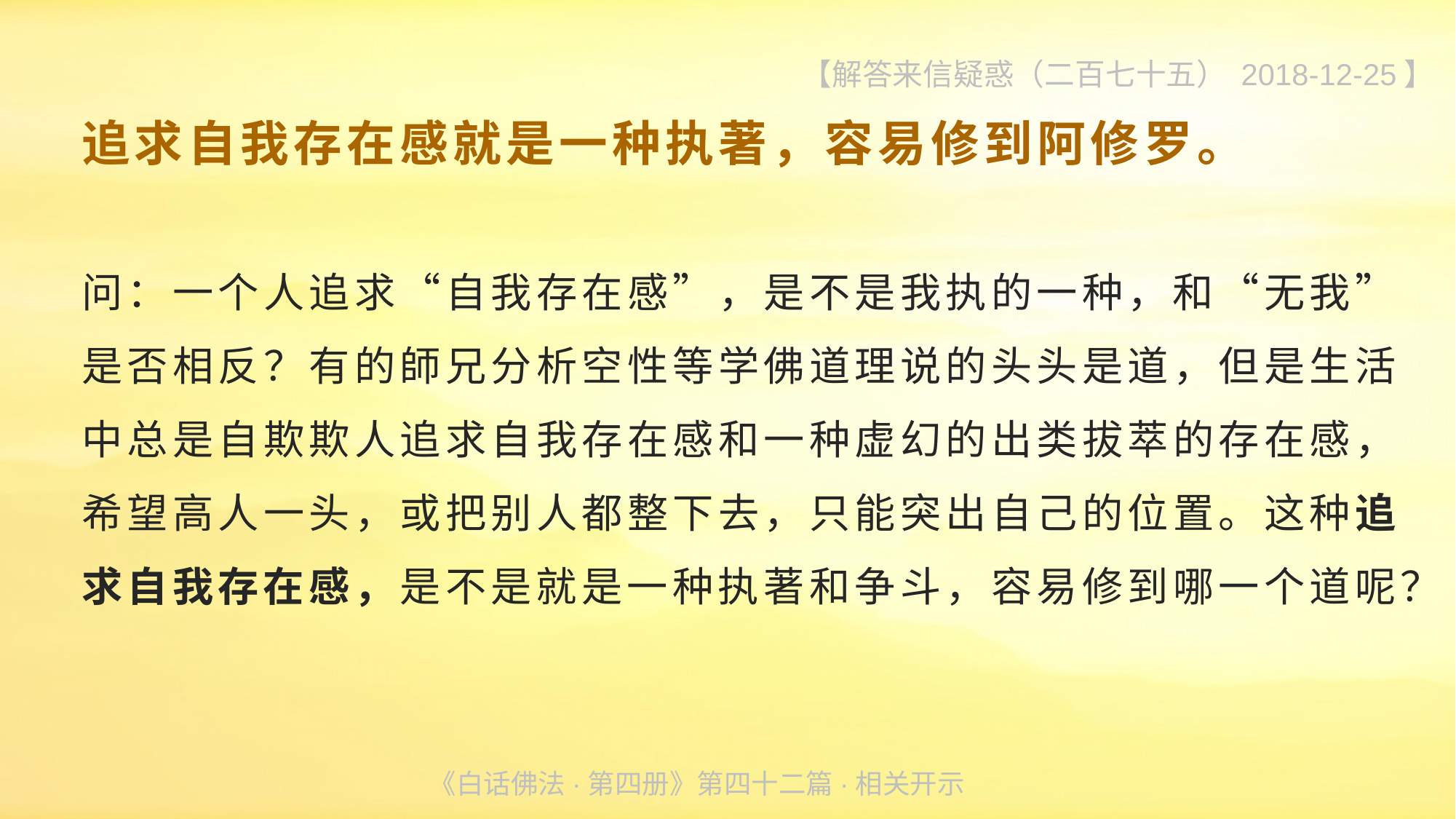

【解答来信疑惑（二百七十五） 2018-12-25】
追求自我存在感就是一种执著，容易修到阿修罗。

问：一个人追求“自我存在感”，是不是我执的一种，和“无我”是否相反？有的師兄分析空性等学佛道理说的头头是道，但是生活中总是自欺欺人追求自我存在感和一种虚幻的出类拔萃的存在感，希望高人一头，或把别人都整下去，只能突出自己的位置。这种追求自我存在感，是不是就是一种执著和争斗，容易修到哪一个道呢？

《白话佛法·第四册》第四十二篇·相关开示